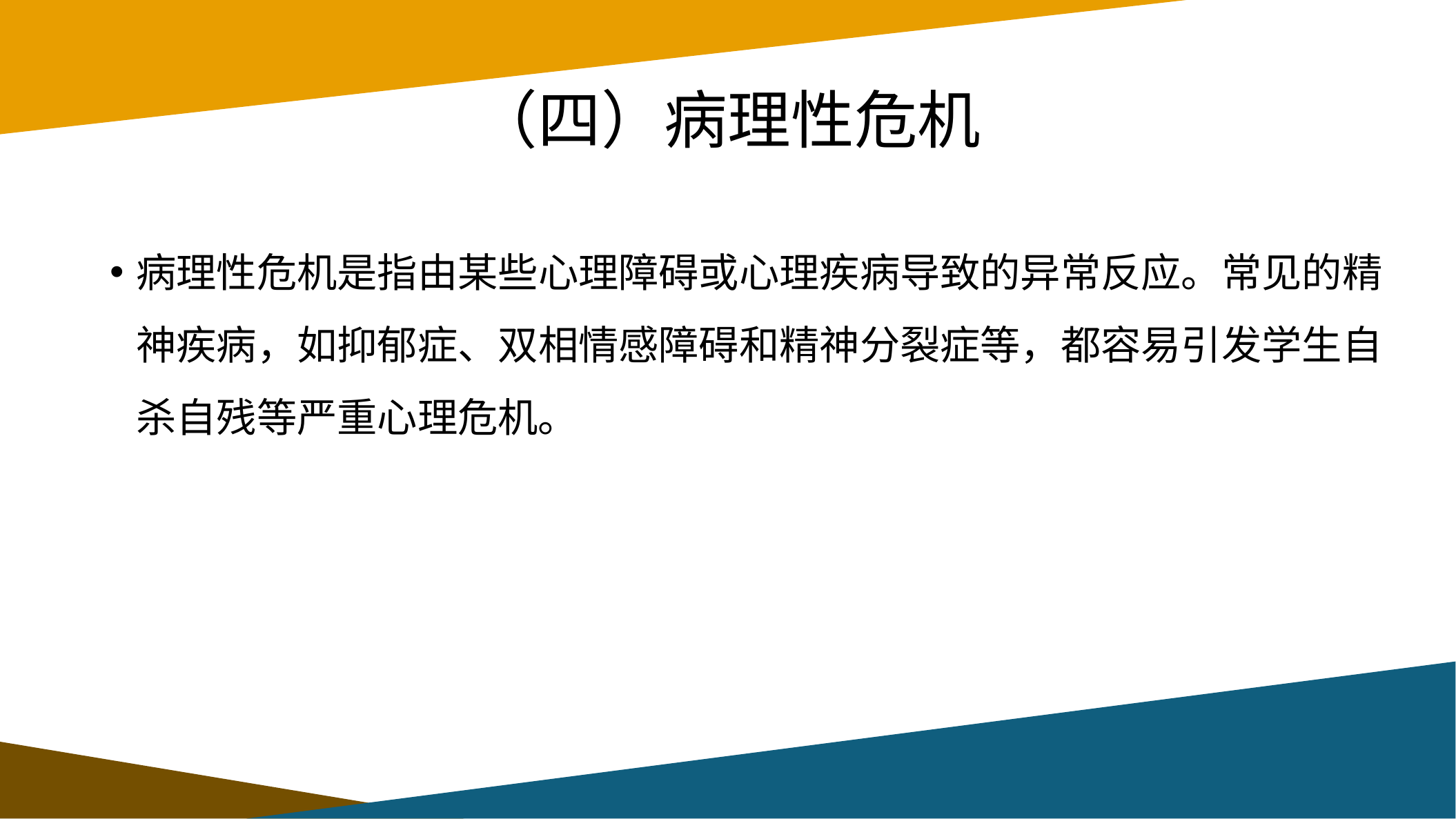

# （四）病理性危机
病理性危机是指由某些心理障碍或心理疾病导致的异常反应。常见的精神疾病，如抑郁症、双相情感障碍和精神分裂症等，都容易引发学生自杀自残等严重心理危机。